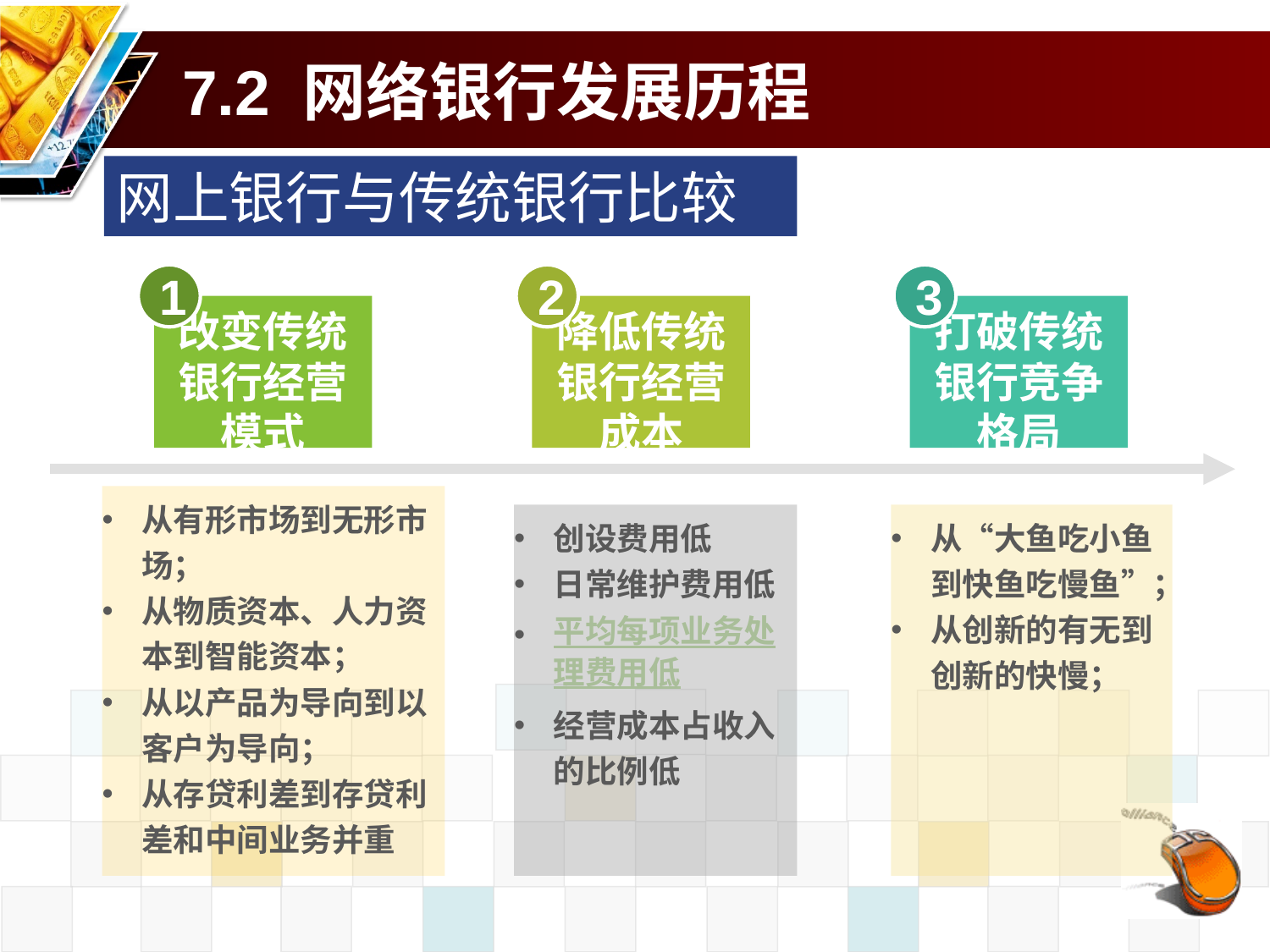

# 7.2 网络银行发展历程
网上银行与传统银行比较
1
2
3
改变传统银行经营模式
降低传统银行经营成本
打破传统银行竞争格局
从有形市场到无形市场；
从物质资本、人力资本到智能资本；
从以产品为导向到以客户为导向；
从存贷利差到存贷利差和中间业务并重
从“大鱼吃小鱼到快鱼吃慢鱼”；
从创新的有无到创新的快慢；
创设费用低
日常维护费用低
平均每项业务处理费用低
经营成本占收入的比例低